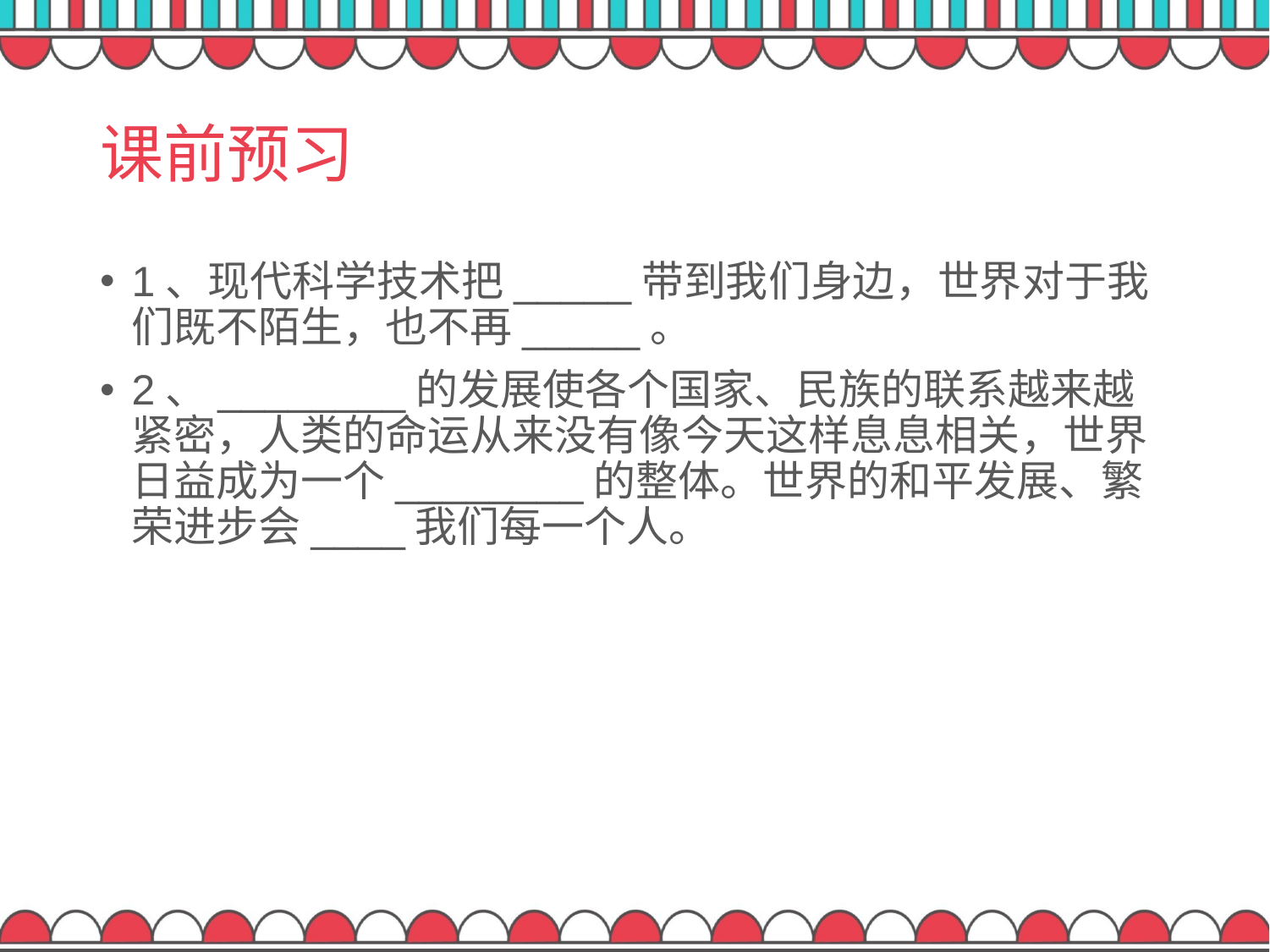

# 课前预习
1、现代科学技术把_____带到我们身边，世界对于我们既不陌生，也不再_____。
2、________的发展使各个国家、民族的联系越来越紧密，人类的命运从来没有像今天这样息息相关，世界日益成为一个________的整体。世界的和平发展、繁荣进步会____我们每一个人。